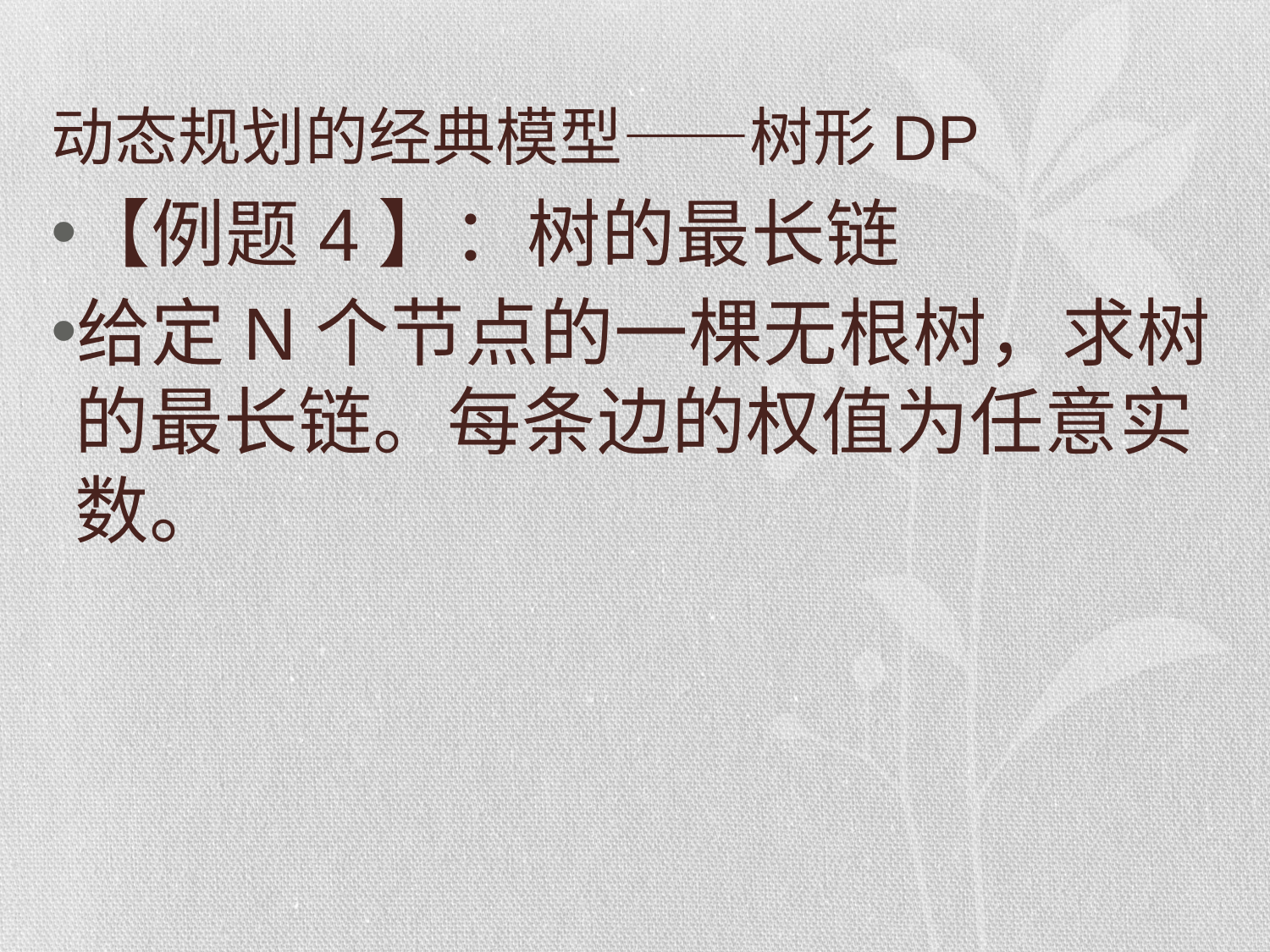

# 动态规划的经典模型——树形DP
【例题4】：树的最长链
给定N个节点的一棵无根树，求树的最长链。每条边的权值为任意实数。